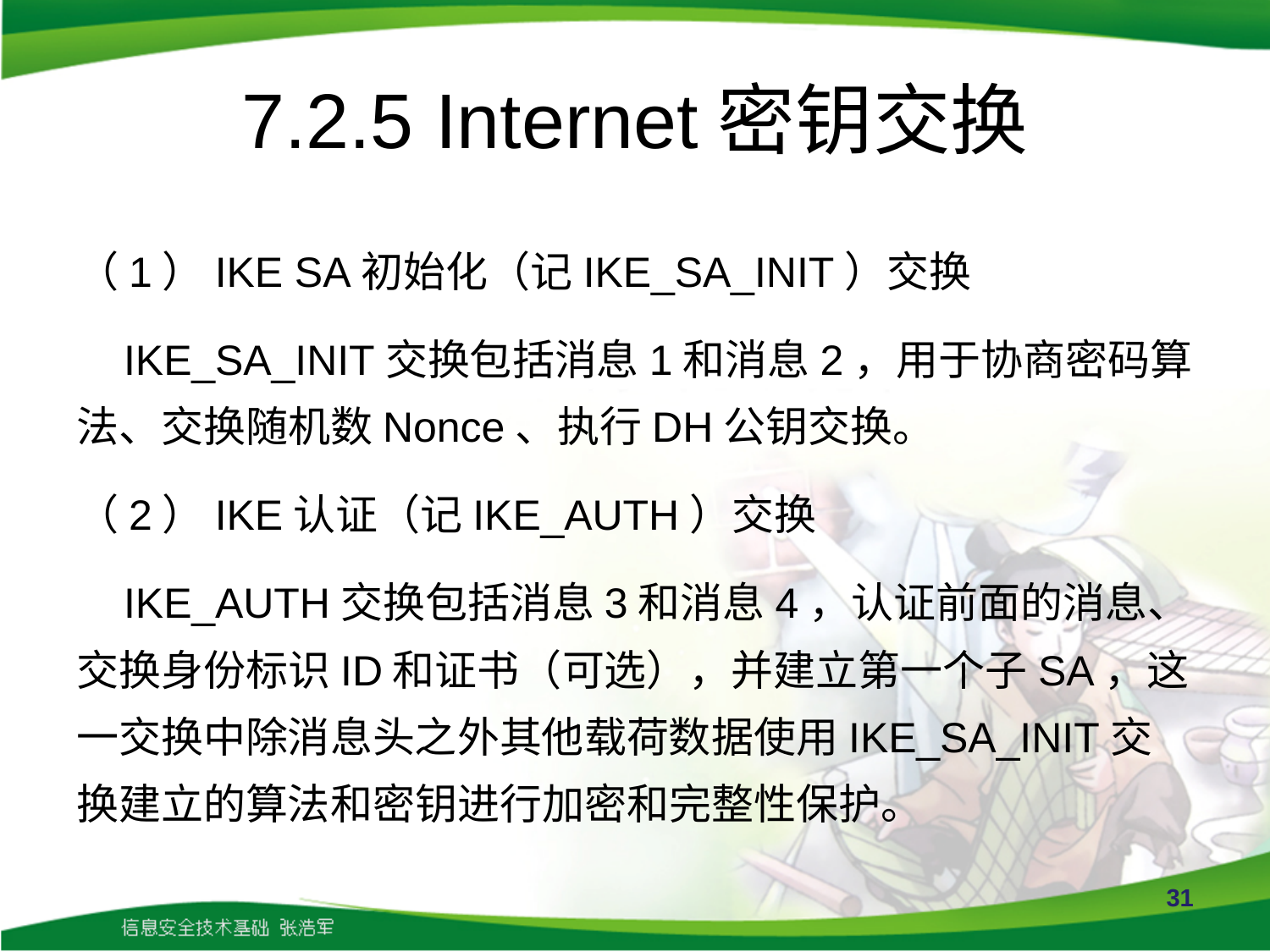

# 7.2.5 Internet密钥交换
（1）IKE SA初始化（记IKE_SA_INIT）交换
    IKE_SA_INIT交换包括消息1和消息2，用于协商密码算法、交换随机数Nonce、执行DH公钥交换。
（2）IKE认证（记IKE_AUTH）交换
    IKE_AUTH交换包括消息3和消息4，认证前面的消息、交换身份标识ID和证书（可选），并建立第一个子SA，这一交换中除消息头之外其他载荷数据使用IKE_SA_INIT交换建立的算法和密钥进行加密和完整性保护。
31